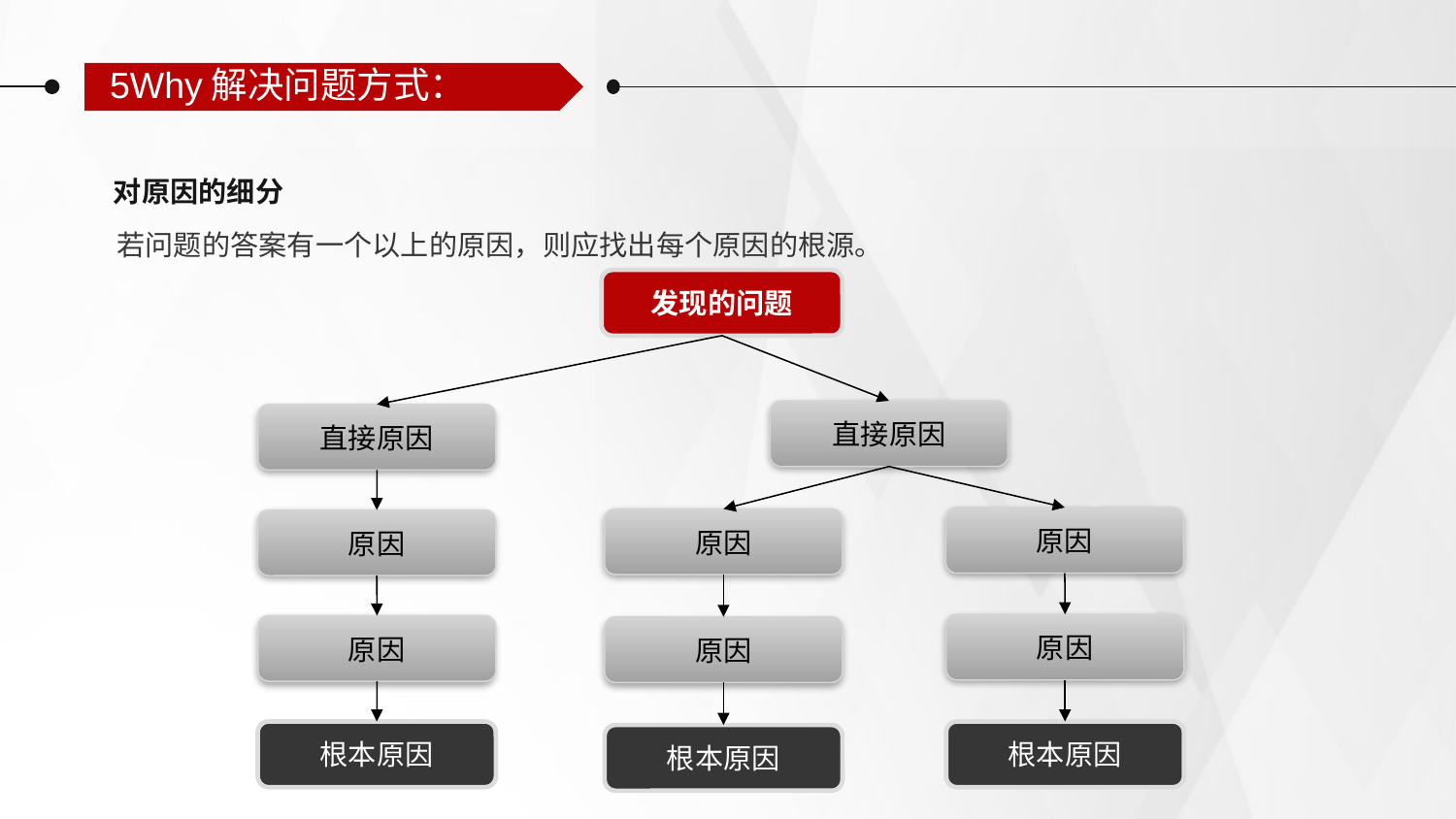

5Why解决问题方式：

对原因的细分
若问题的答案有一个以上的原因，则应找出每个原因的根源。
发现的问题
直接原因
直接原因
原因
原因
原因
原因
原因
原因
根本原因
根本原因
根本原因